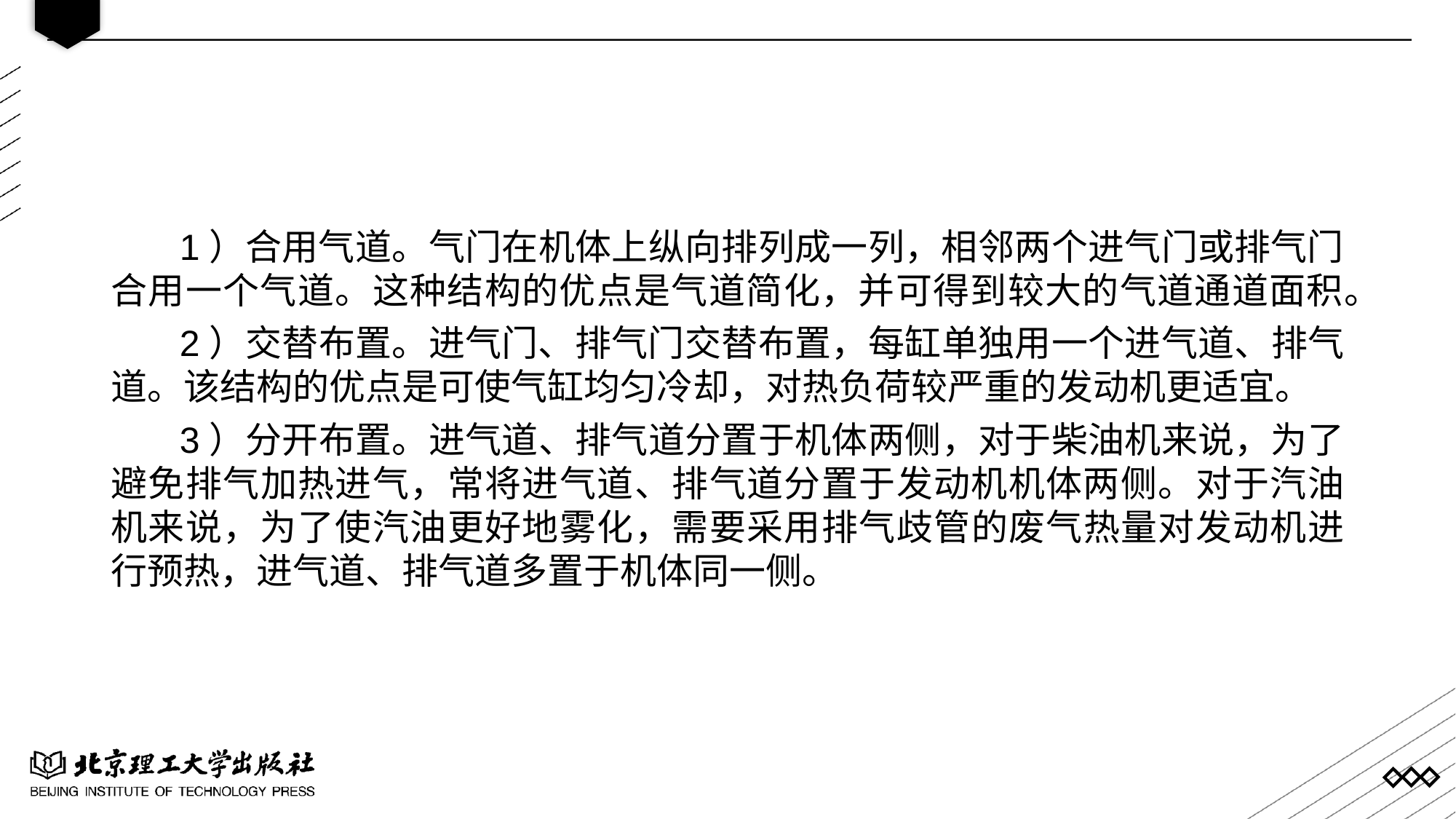

1）合用气道。气门在机体上纵向排列成一列，相邻两个进气门或排气门合用一个气道。这种结构的优点是气道简化，并可得到较大的气道通道面积。
2）交替布置。进气门、排气门交替布置，每缸单独用一个进气道、排气道。该结构的优点是可使气缸均匀冷却，对热负荷较严重的发动机更适宜。
3）分开布置。进气道、排气道分置于机体两侧，对于柴油机来说，为了避免排气加热进气，常将进气道、排气道分置于发动机机体两侧。对于汽油机来说，为了使汽油更好地雾化，需要采用排气歧管的废气热量对发动机进行预热，进气道、排气道多置于机体同一侧。